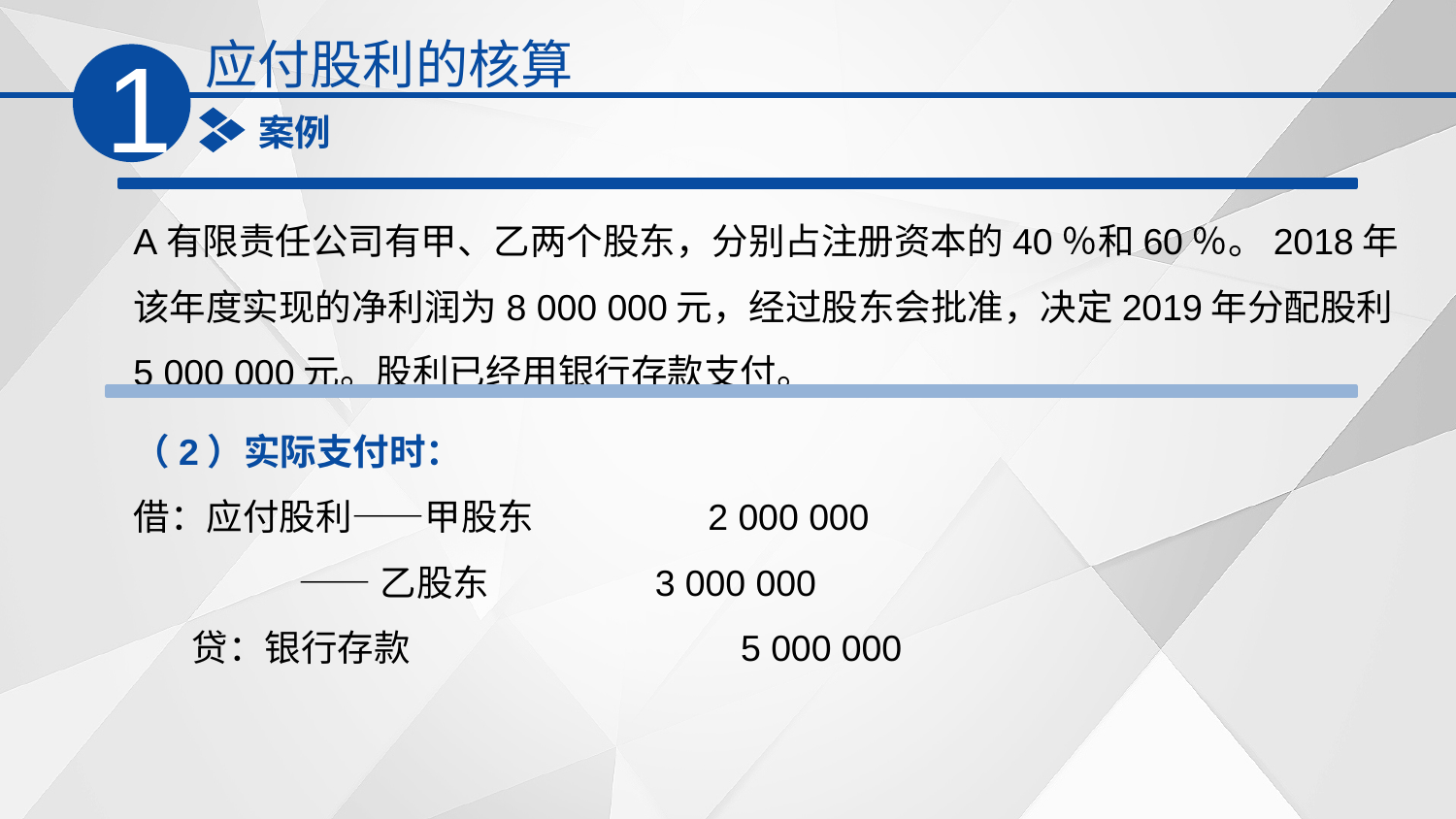

应付股利的核算
1

案例

A有限责任公司有甲、乙两个股东，分别占注册资本的40％和60％。2018年该年度实现的净利润为8 000 000元，经过股东会批准，决定2019年分配股利5 000 000元。股利已经用银行存款支付。

（2）实际支付时：
借：应付股利——甲股东                    2 000 000
                    ——乙股东                   3 000 000
      贷：银行存款                                       5 000 000